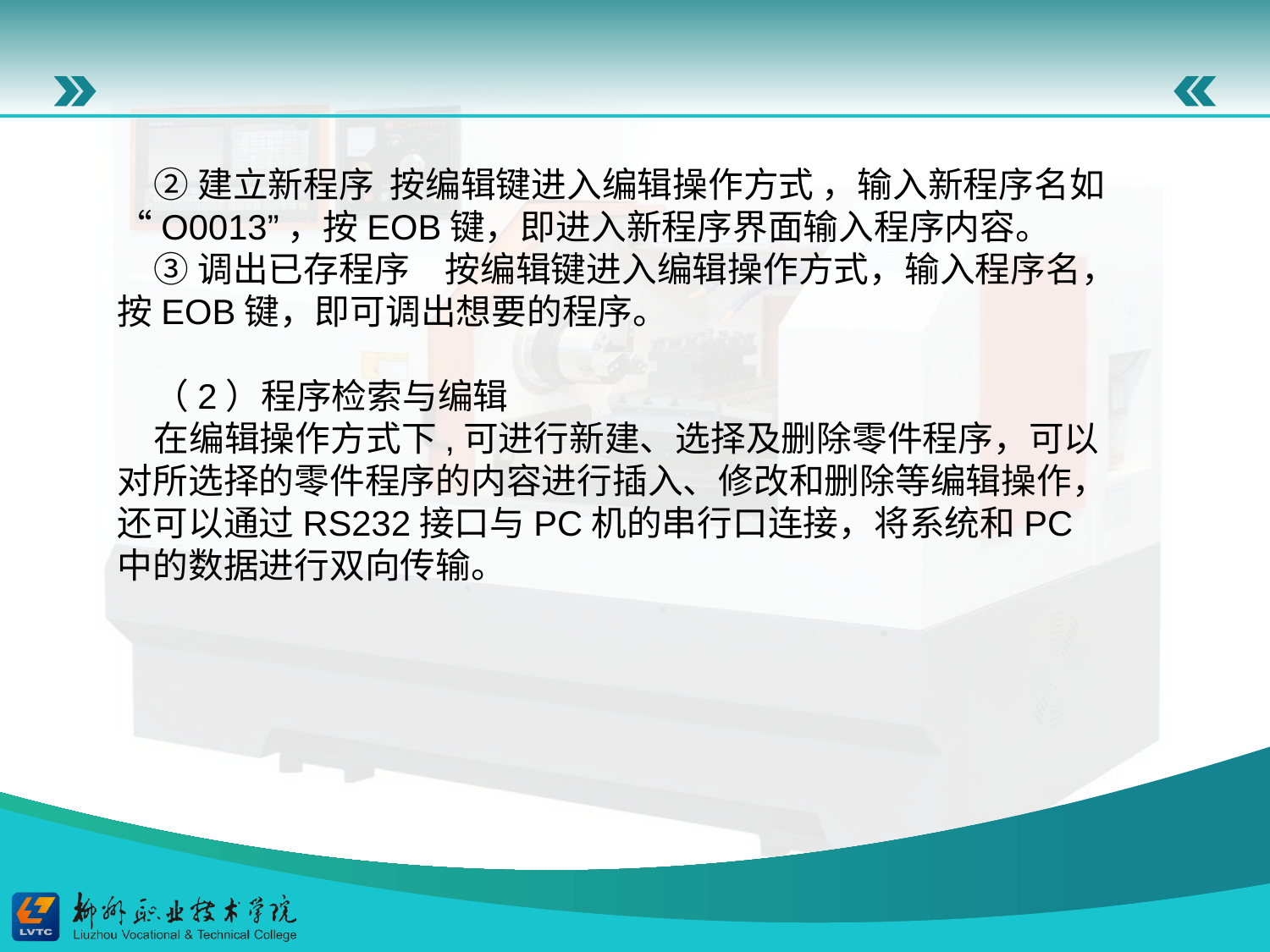

②建立新程序  按编辑键进入编辑操作方式 ，输入新程序名如“O0013”，按EOB键，即进入新程序界面输入程序内容。
③调出已存程序　按编辑键进入编辑操作方式，输入程序名，按EOB键，即可调出想要的程序。

（2）程序检索与编辑
在编辑操作方式下,可进行新建、选择及删除零件程序，可以对所选择的零件程序的内容进行插入、修改和删除等编辑操作，还可以通过RS232接口与PC机的串行口连接，将系统和PC中的数据进行双向传输。